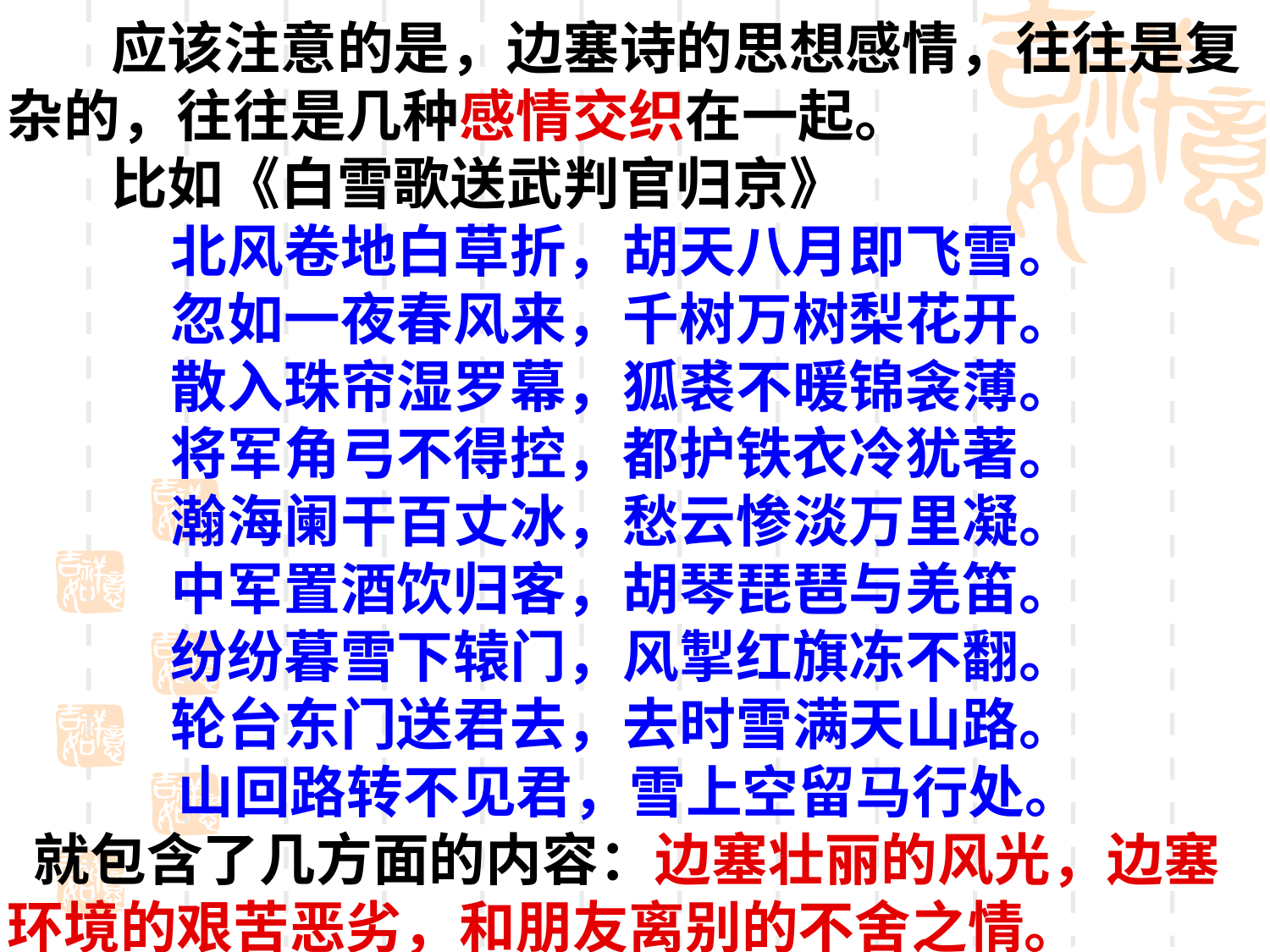

应该注意的是，边塞诗的思想感情，往往是复杂的，往往是几种感情交织在一起。
       比如《白雪歌送武判官归京》
北风卷地白草折，胡天八月即飞雪。
忽如一夜春风来，千树万树梨花开。
散入珠帘湿罗幕，狐裘不暖锦衾薄。
将军角弓不得控，都护铁衣冷犹著。
瀚海阑干百丈冰，愁云惨淡万里凝。
中军置酒饮归客，胡琴琵琶与羌笛。
纷纷暮雪下辕门，风掣红旗冻不翻。
轮台东门送君去，去时雪满天山路。
山回路转不见君，雪上空留马行处。
 就包含了几方面的内容：边塞壮丽的风光，边塞环境的艰苦恶劣，和朋友离别的不舍之情。